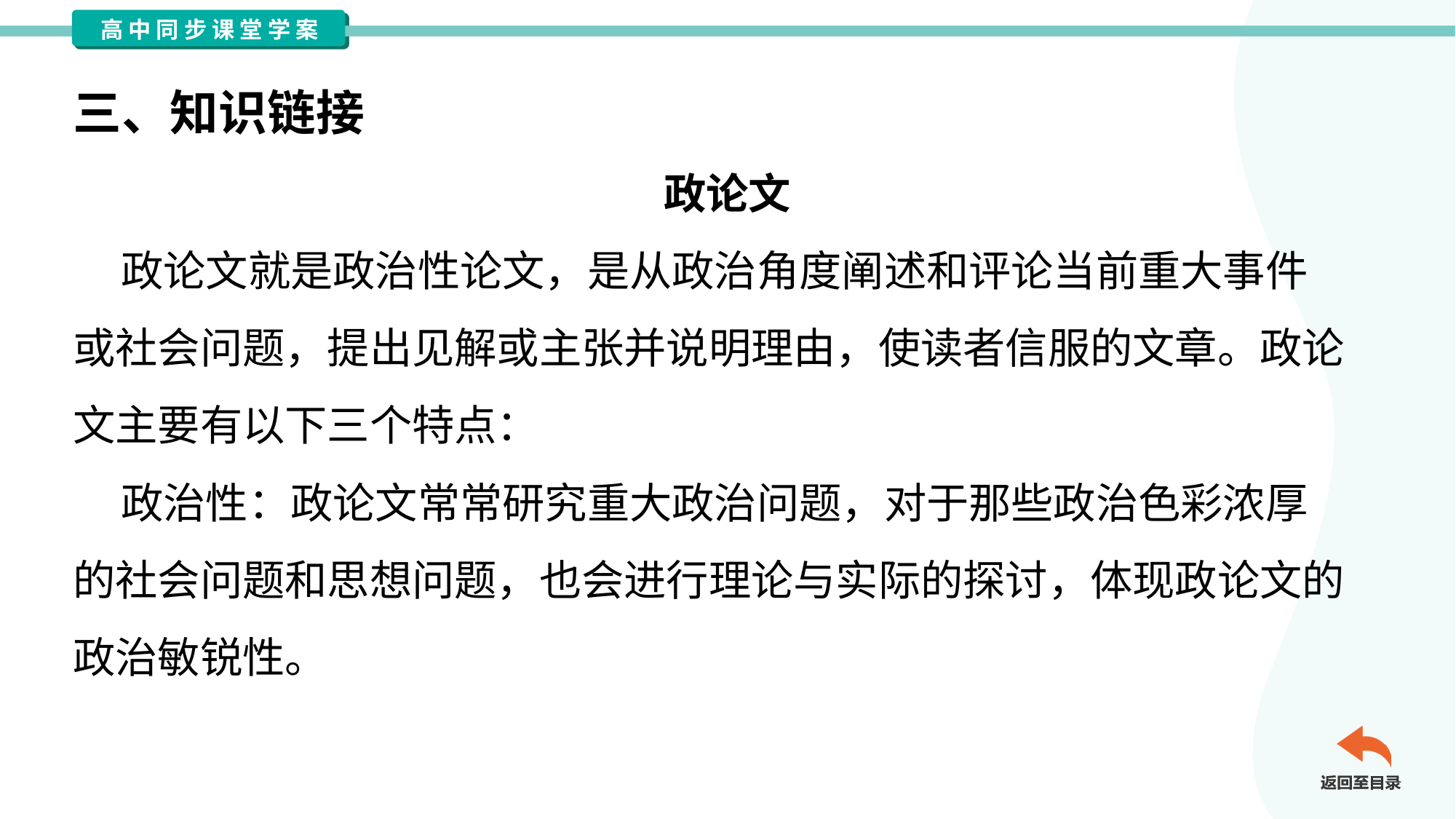

三、知识链接
政论文
    政论文就是政治性论文，是从政治角度阐述和评论当前重大事件
或社会问题，提出见解或主张并说明理由，使读者信服的文章。政论
文主要有以下三个特点：
    政治性：政论文常常研究重大政治问题，对于那些政治色彩浓厚
的社会问题和思想问题，也会进行理论与实际的探讨，体现政论文的
政治敏锐性。